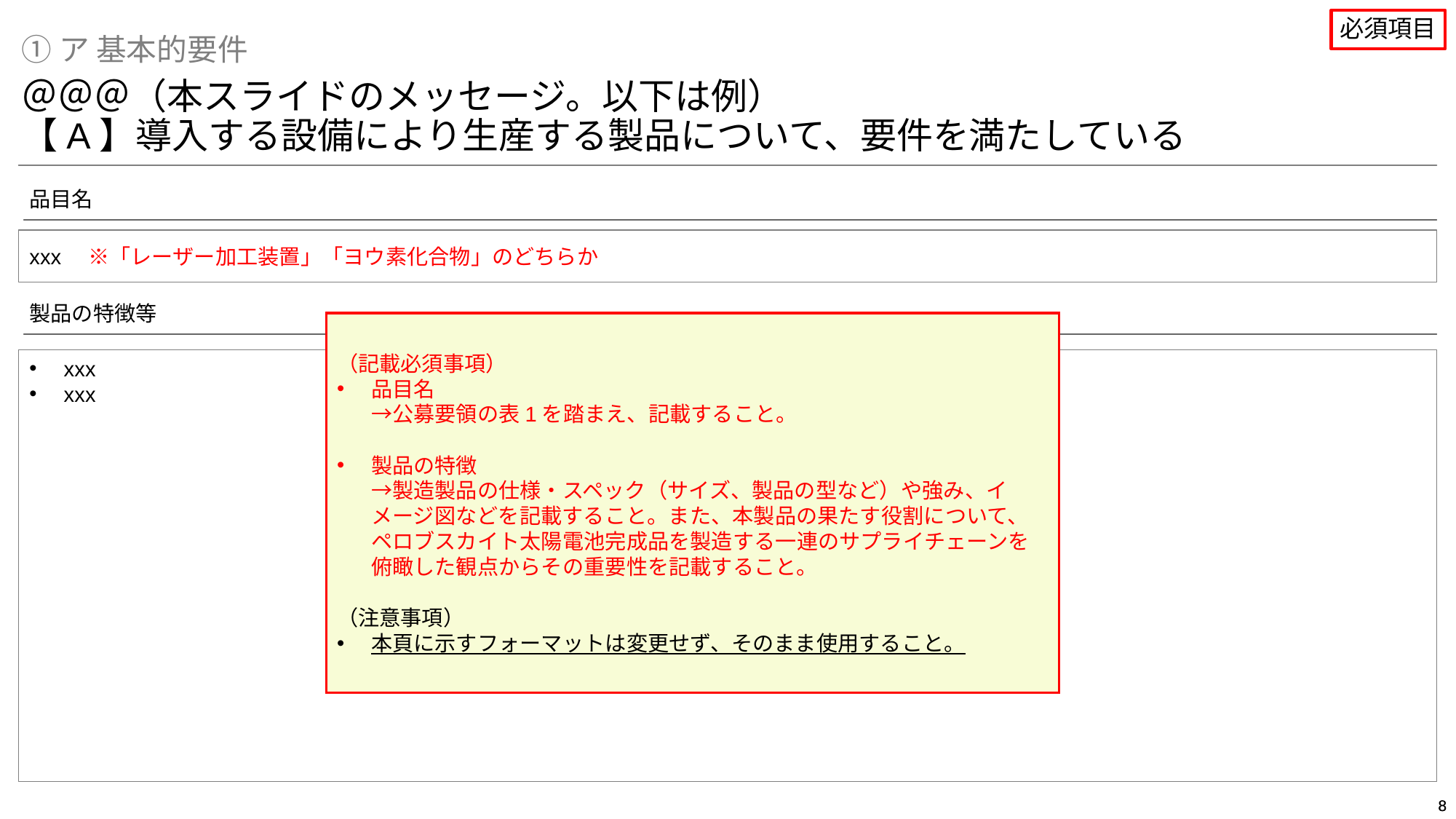

必須項目
①ア 基本的要件
＠＠＠（本スライドのメッセージ。以下は例）
【A】導入する設備により生産する製品について、要件を満たしている
品目名
xxx　※「レーザー加工装置」「ヨウ素化合物」のどちらか
製品の特徴等
（記載必須事項）
品目名
→公募要領の表1を踏まえ、記載すること。

製品の特徴
→製造製品の仕様・スペック（サイズ、製品の型など）や強み、イメージ図などを記載すること。また、本製品の果たす役割について、ペロブスカイト太陽電池完成品を製造する一連のサプライチェーンを俯瞰した観点からその重要性を記載すること。
（注意事項）
本頁に示すフォーマットは変更せず、そのまま使用すること。
xxx
xxx